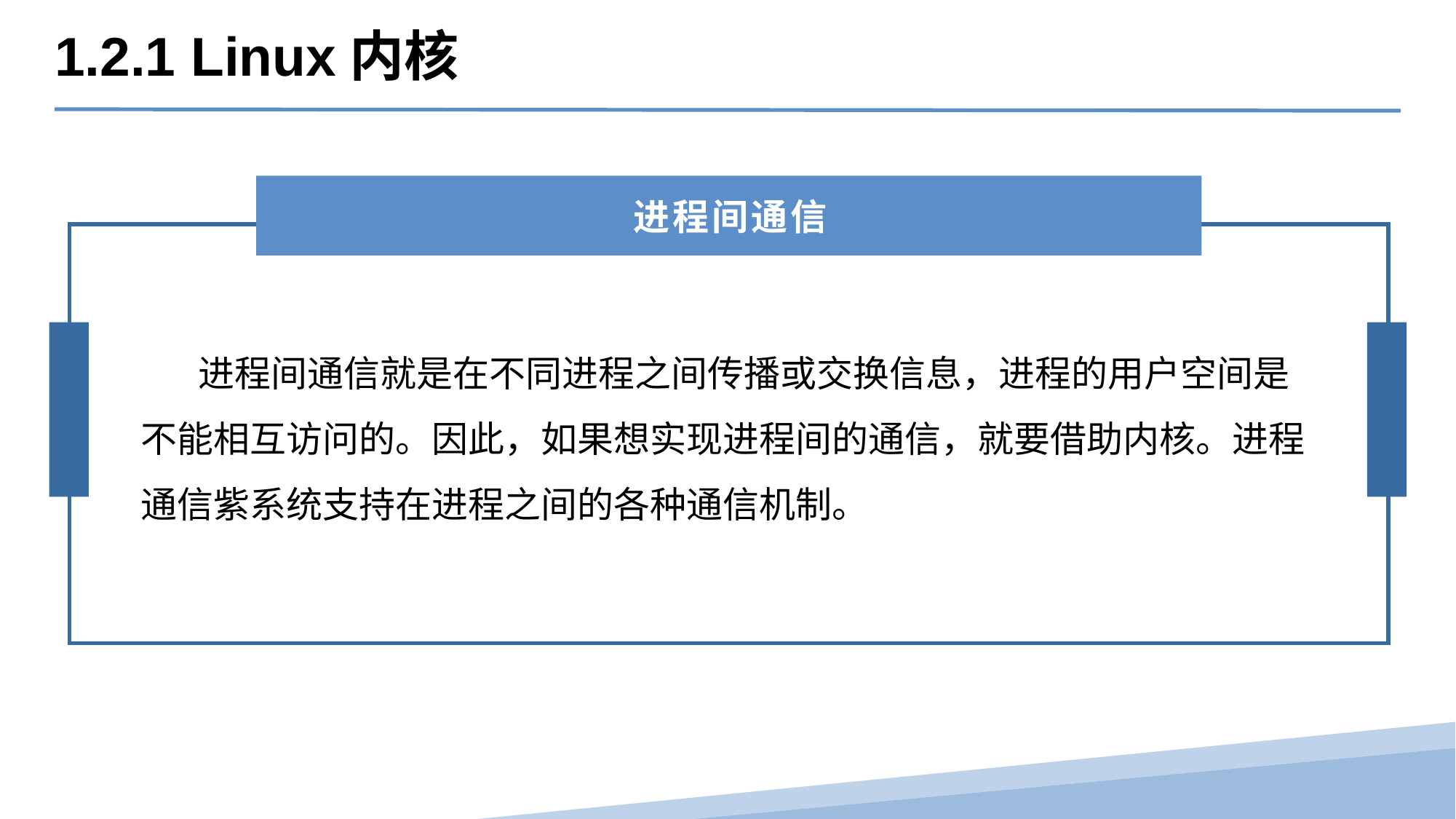

1.2.1 Linux内核
进程间通信

      进程间通信就是在不同进程之间传播或交换信息，进程的用户空间是不能相互访问的。因此，如果想实现进程间的通信，就要借助内核。进程通信紫系统支持在进程之间的各种通信机制。